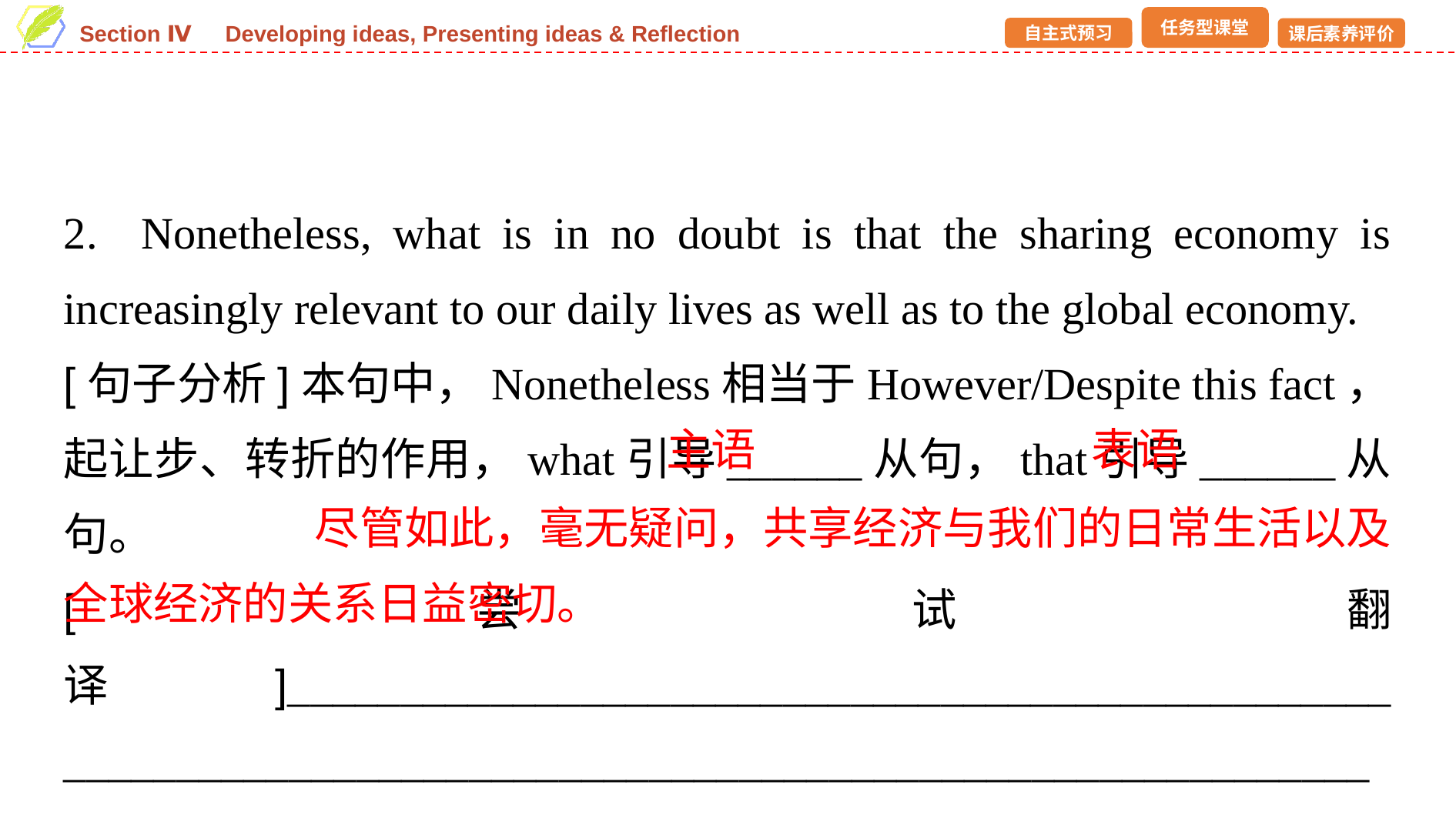

2.  Nonetheless, what is in no doubt is that the sharing economy is increasingly relevant to our daily lives as well as to the global economy.
[句子分析]本句中，Nonetheless相当于However/Despite this fact，起让步、转折的作用，what引导______从句，that引导______从句。
[尝试翻译]_________________________________________________ ___________________________________________________________
主语
表语
                        尽管如此，毫无疑问，共享经济与我们的日常生活以及全球经济的关系日益密切。